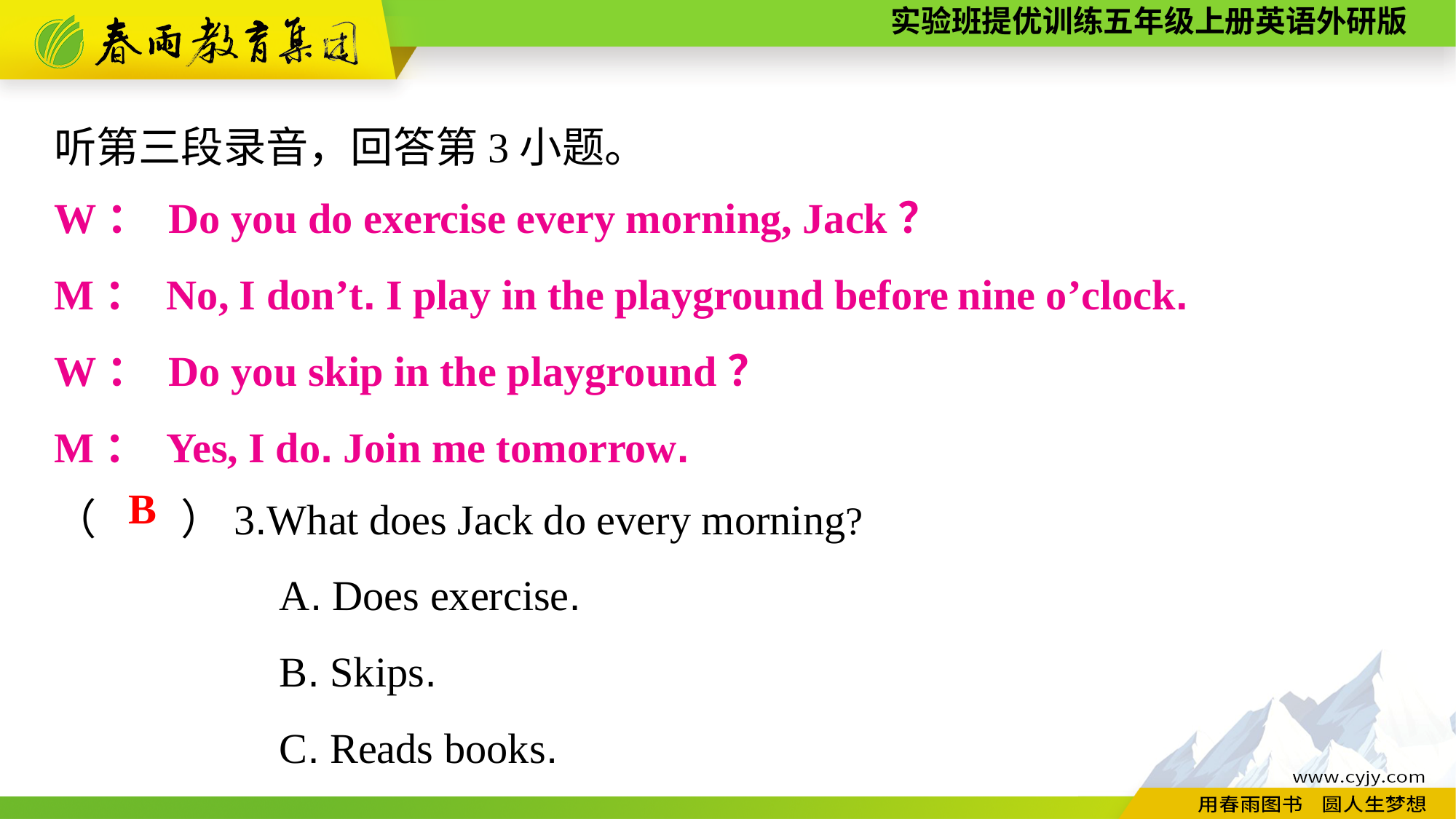

听第三段录音，回答第3小题。
W： Do you do exercise every morning, Jack？
M： No, I don’t. I play in the playground before  nine o’clock.
W： Do you skip in the playground？
M： Yes, I do. Join me tomorrow.
（　　）3.What does Jack do every morning?
A. Does exercise.
B. Skips.
C. Reads books.
B